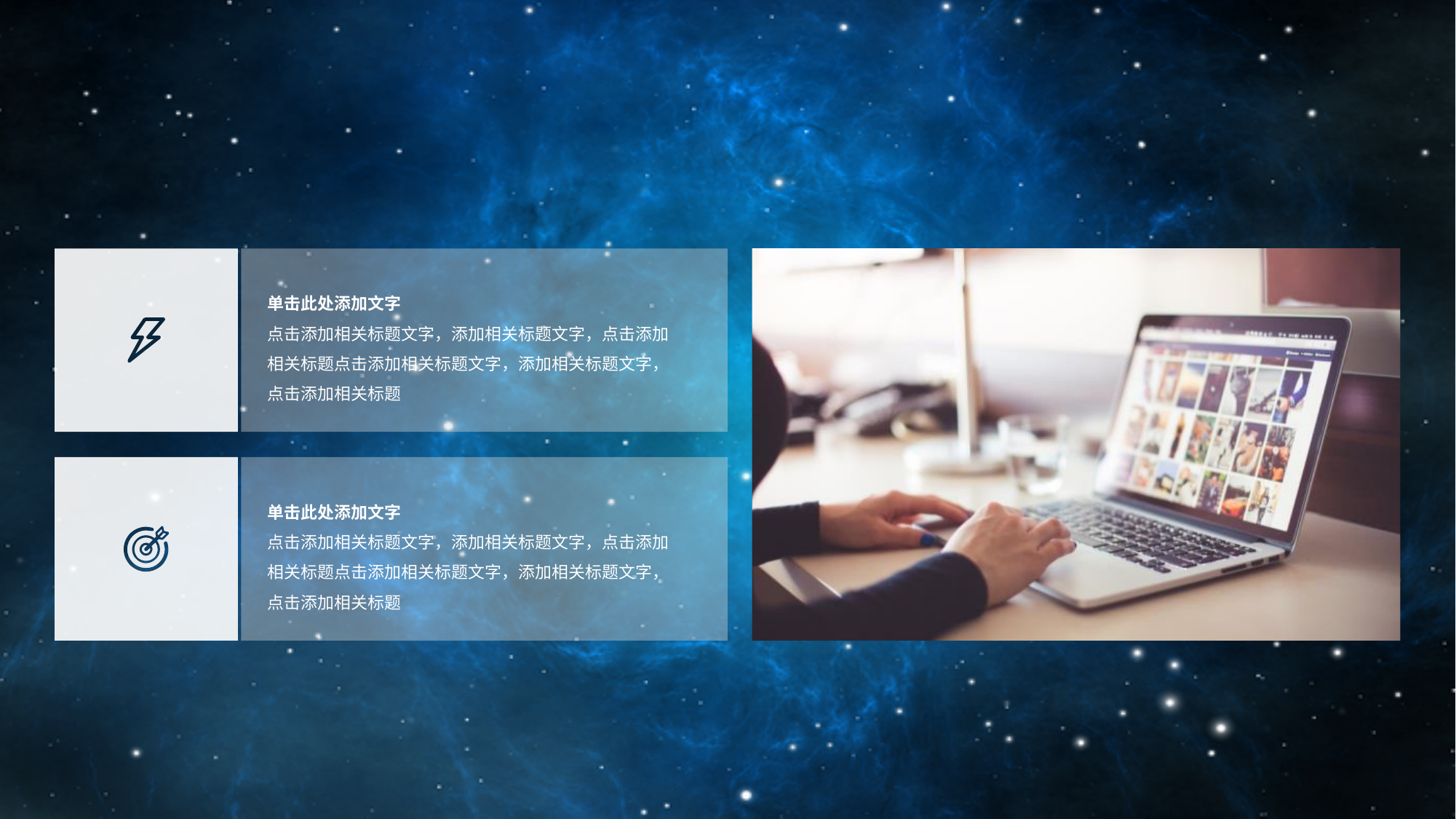

单击此处添加文字
点击添加相关标题文字，添加相关标题文字，点击添加相关标题点击添加相关标题文字，添加相关标题文字，点击添加相关标题

单击此处添加文字
点击添加相关标题文字，添加相关标题文字，点击添加相关标题点击添加相关标题文字，添加相关标题文字，点击添加相关标题